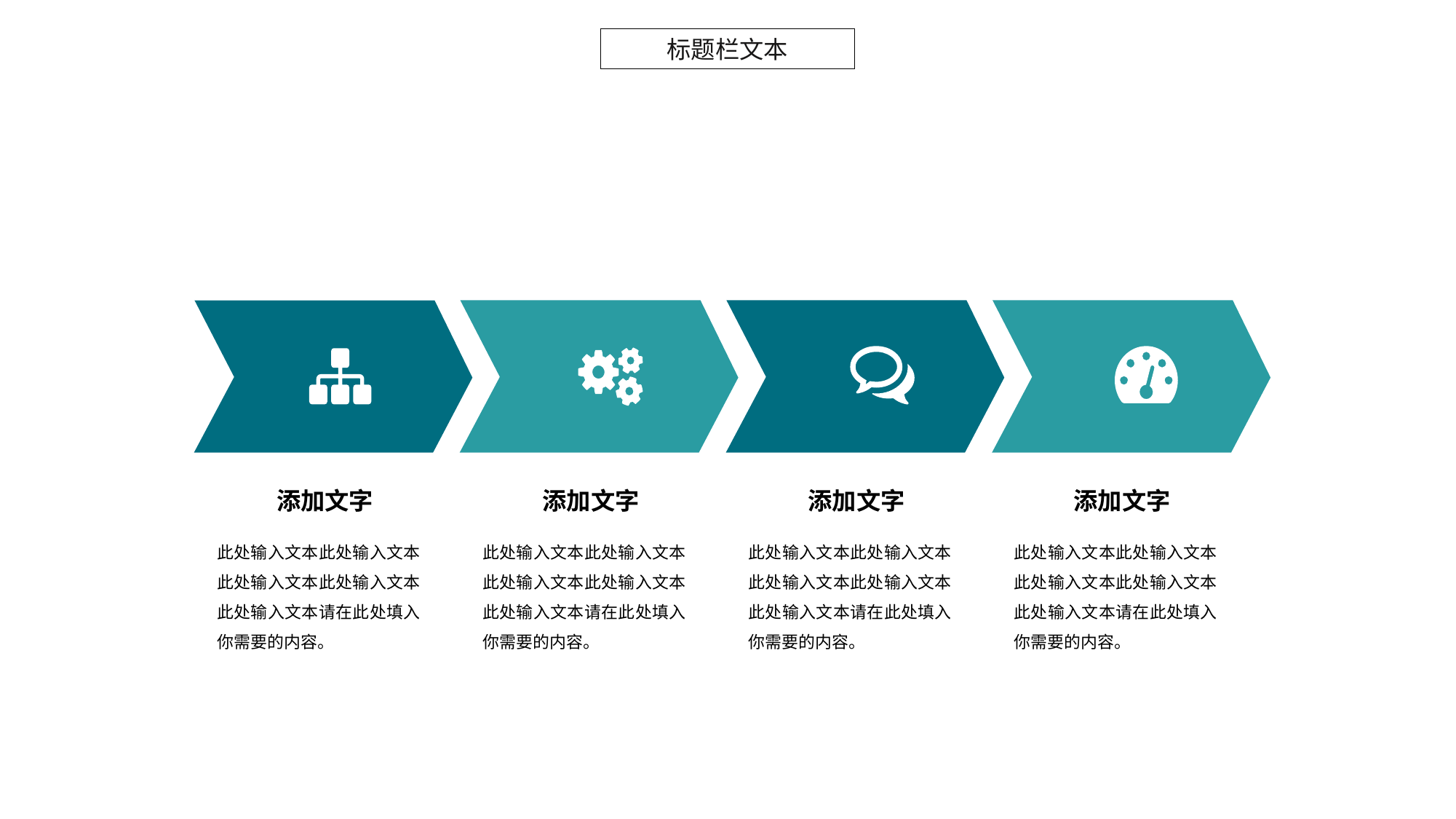

标题栏文本

添加文字
添加文字
添加文字
添加文字
此处输入文本此处输入文本此处输入文本此处输入文本此处输入文本请在此处填入你需要的内容。
此处输入文本此处输入文本此处输入文本此处输入文本此处输入文本请在此处填入你需要的内容。
此处输入文本此处输入文本此处输入文本此处输入文本此处输入文本请在此处填入你需要的内容。
此处输入文本此处输入文本此处输入文本此处输入文本此处输入文本请在此处填入你需要的内容。